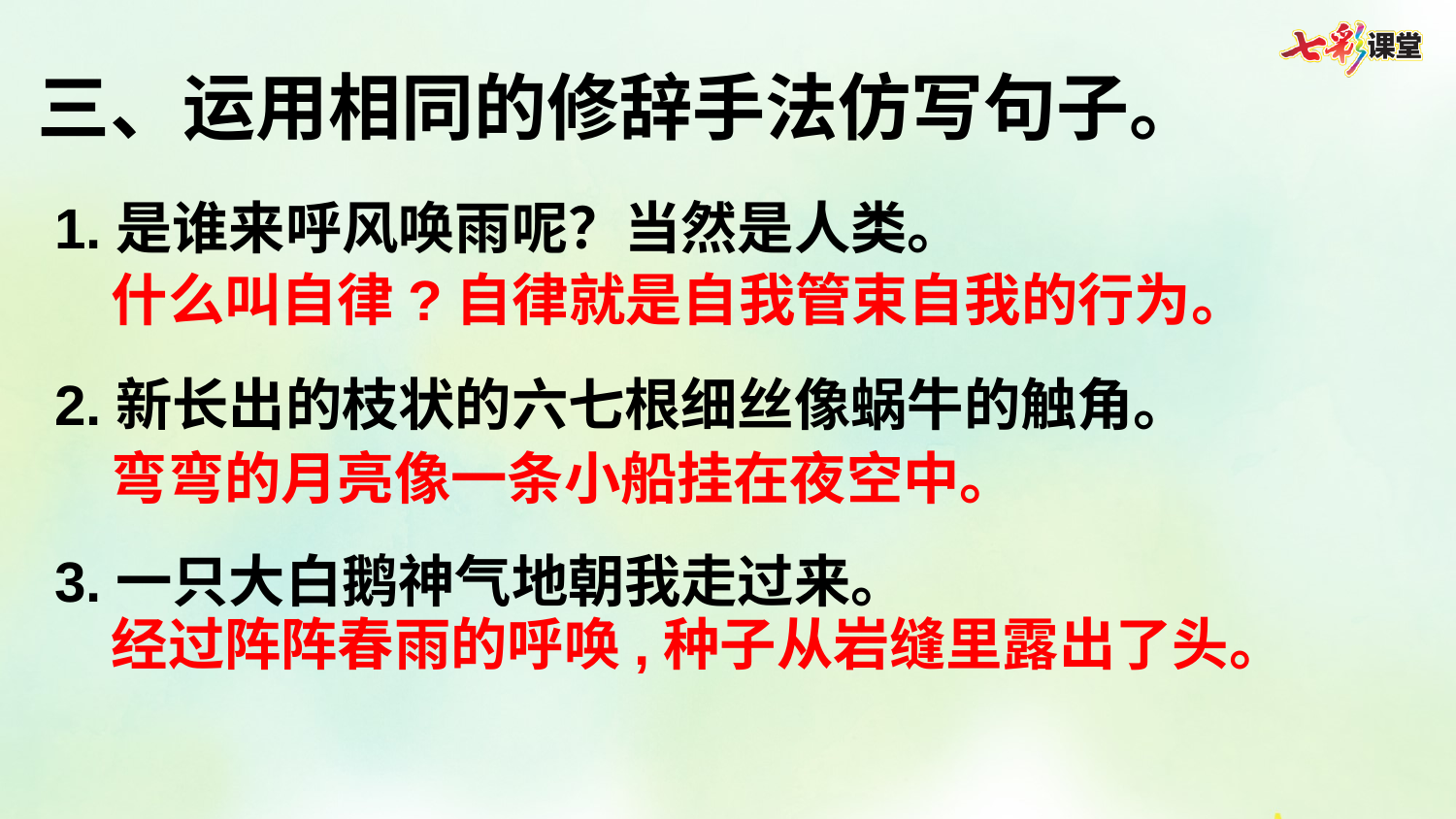

三、运用相同的修辞手法仿写句子。
1.是谁来呼风唤雨呢？当然是人类。

2.新长出的枝状的六七根细丝像蜗牛的触角。

3.一只大白鹅神气地朝我走过来。
什么叫自律?自律就是自我管束自我的行为。
弯弯的月亮像一条小船挂在夜空中。
经过阵阵春雨的呼唤,种子从岩缝里露出了头。